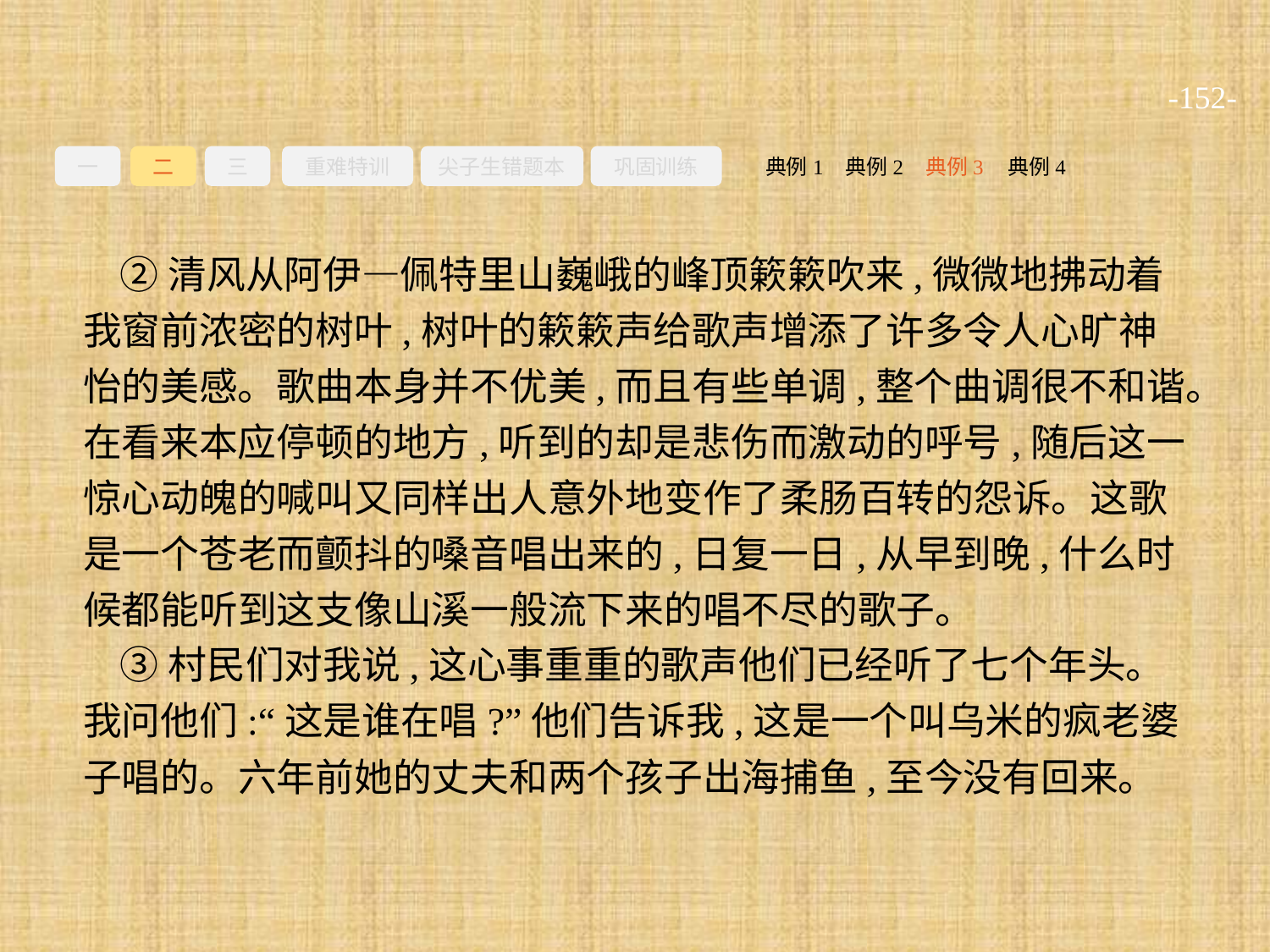

-152-
一
二
三
重难特训
尖子生错题本
巩固训练
典例3
典例2
典例4
典例1
②清风从阿伊—佩特里山巍峨的峰顶簌簌吹来,微微地拂动着我窗前浓密的树叶,树叶的簌簌声给歌声增添了许多令人心旷神怡的美感。歌曲本身并不优美,而且有些单调,整个曲调很不和谐。在看来本应停顿的地方,听到的却是悲伤而激动的呼号,随后这一惊心动魄的喊叫又同样出人意外地变作了柔肠百转的怨诉。这歌是一个苍老而颤抖的嗓音唱出来的,日复一日,从早到晚,什么时候都能听到这支像山溪一般流下来的唱不尽的歌子。
③村民们对我说,这心事重重的歌声他们已经听了七个年头。我问他们:“这是谁在唱?”他们告诉我,这是一个叫乌米的疯老婆子唱的。六年前她的丈夫和两个孩子出海捕鱼,至今没有回来。